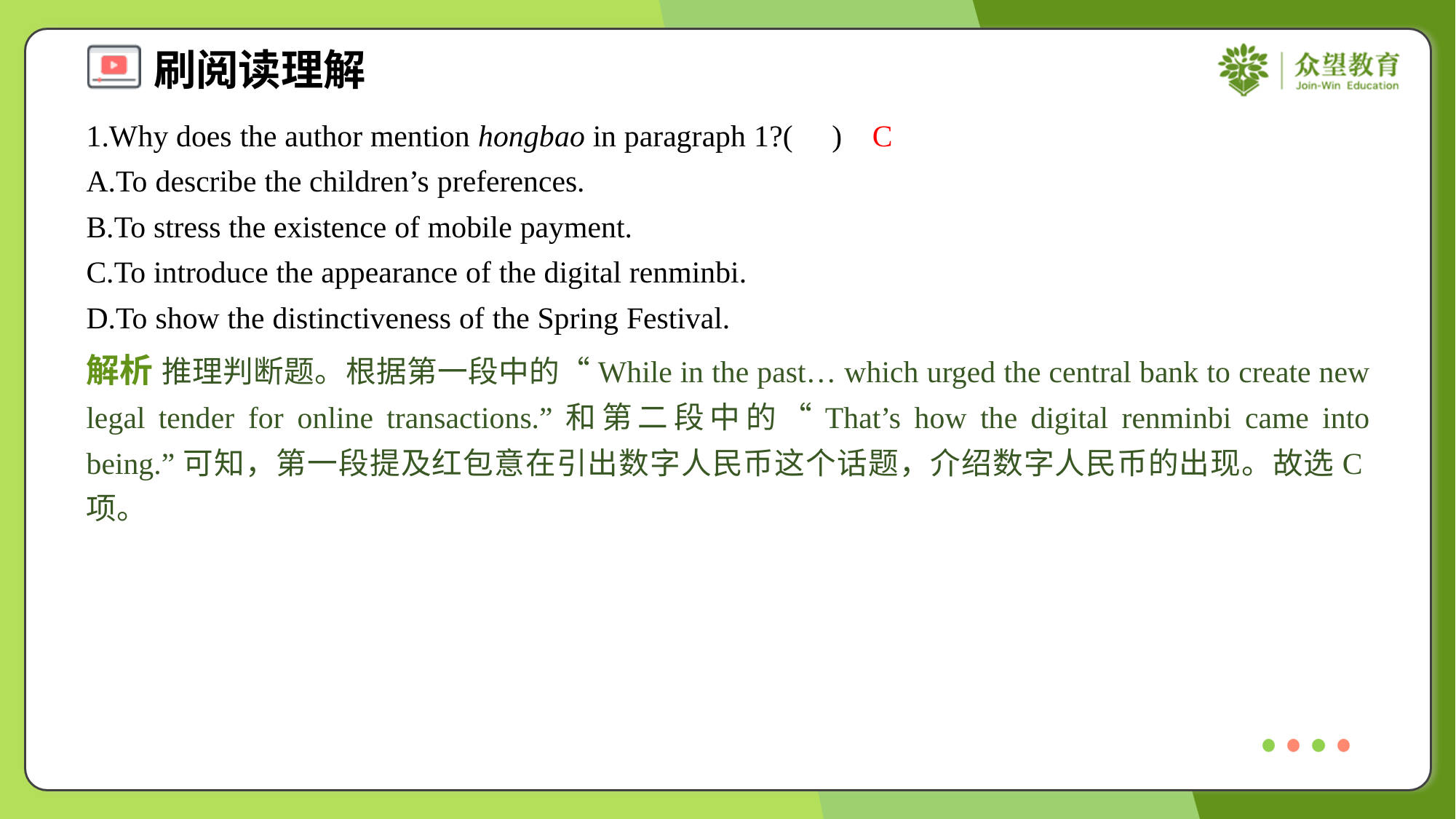

1.Why does the author mention hongbao in paragraph 1?(     )
C
A.To describe the children’s preferences.
B.To stress the existence of mobile payment.
C.To introduce the appearance of the digital renminbi.
D.To show the distinctiveness of the Spring Festival.
解析 推理判断题。根据第一段中的“While in the past… which urged the central bank to create new legal tender for online transactions.”和第二段中的“That’s how the digital renminbi came into being.”可知，第一段提及红包意在引出数字人民币这个话题，介绍数字人民币的出现。故选C项。